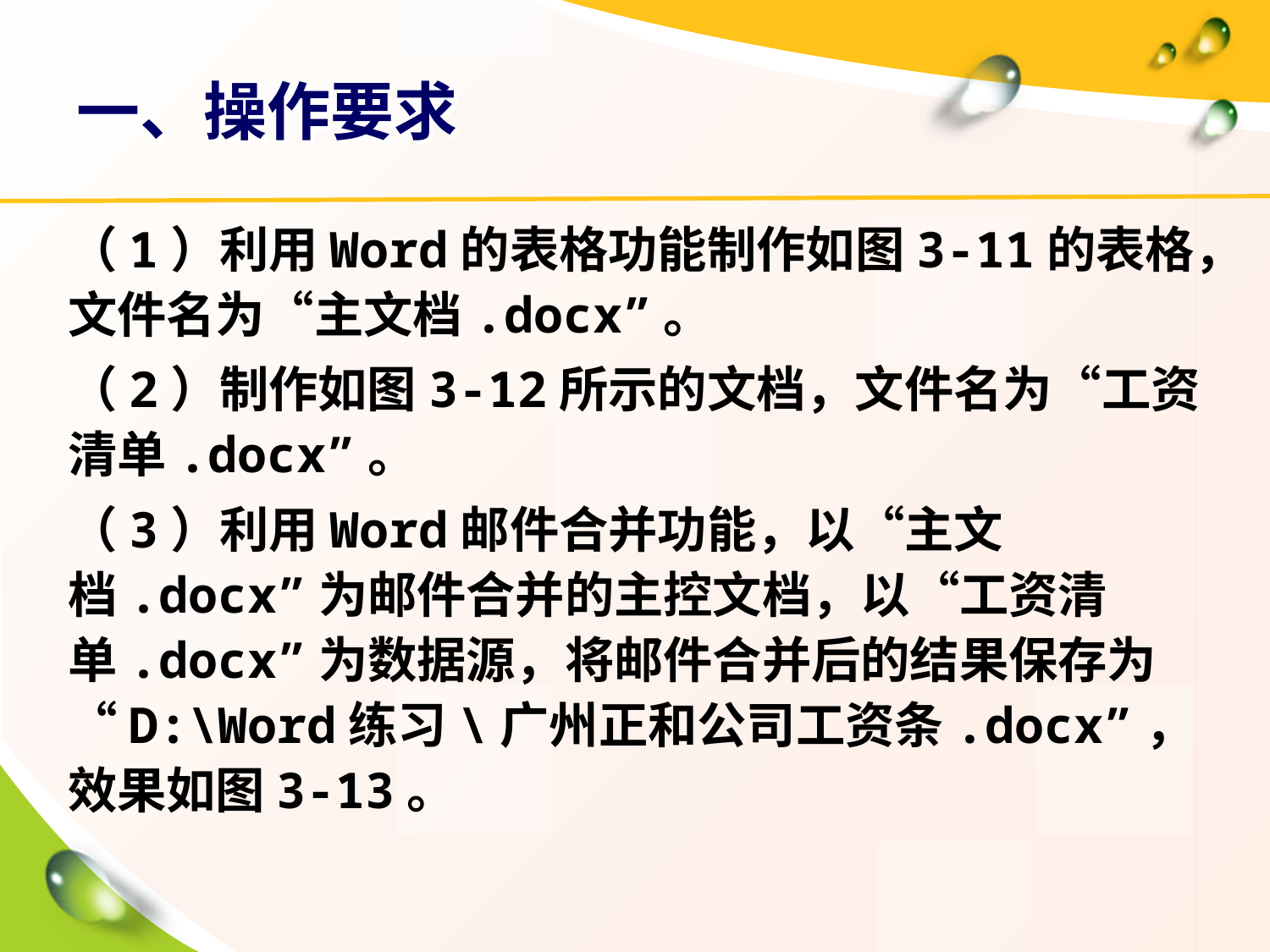

# 一、操作要求
（1）利用Word的表格功能制作如图3-11的表格，文件名为“主文档.docx”。
（2）制作如图3-12所示的文档，文件名为“工资清单.docx”。
（3）利用Word邮件合并功能，以“主文档.docx”为邮件合并的主控文档，以“工资清单.docx”为数据源，将邮件合并后的结果保存为“D:\Word练习\广州正和公司工资条.docx”，效果如图3-13。